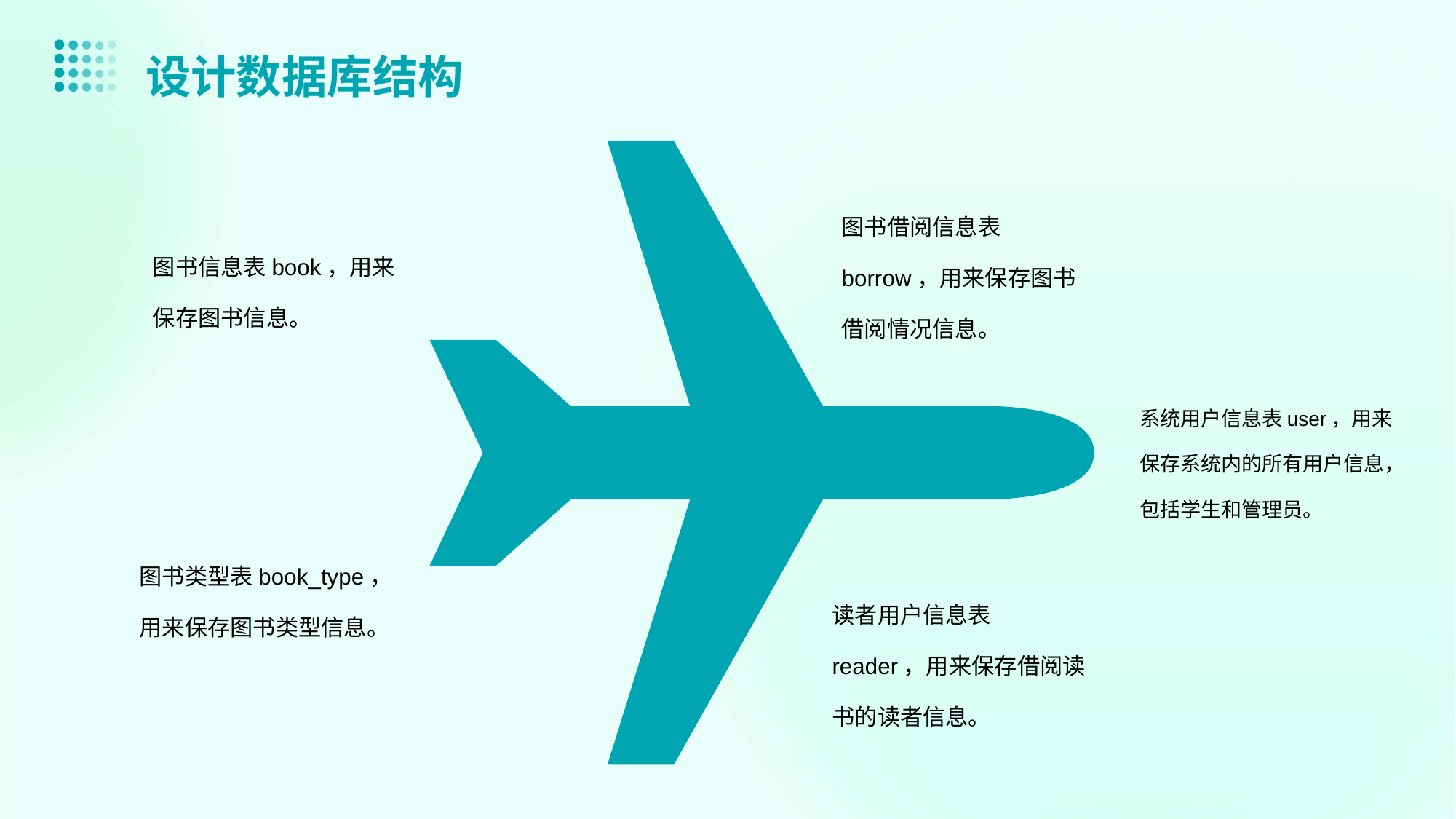

设计数据库结构

图书借阅信息表borrow，用来保存图书借阅情况信息。
图书信息表book，用来保存图书信息。
系统用户信息表user，用来保存系统内的所有用户信息，包括学生和管理员。
图书类型表book_type，用来保存图书类型信息。
读者用户信息表reader，用来保存借阅读书的读者信息。